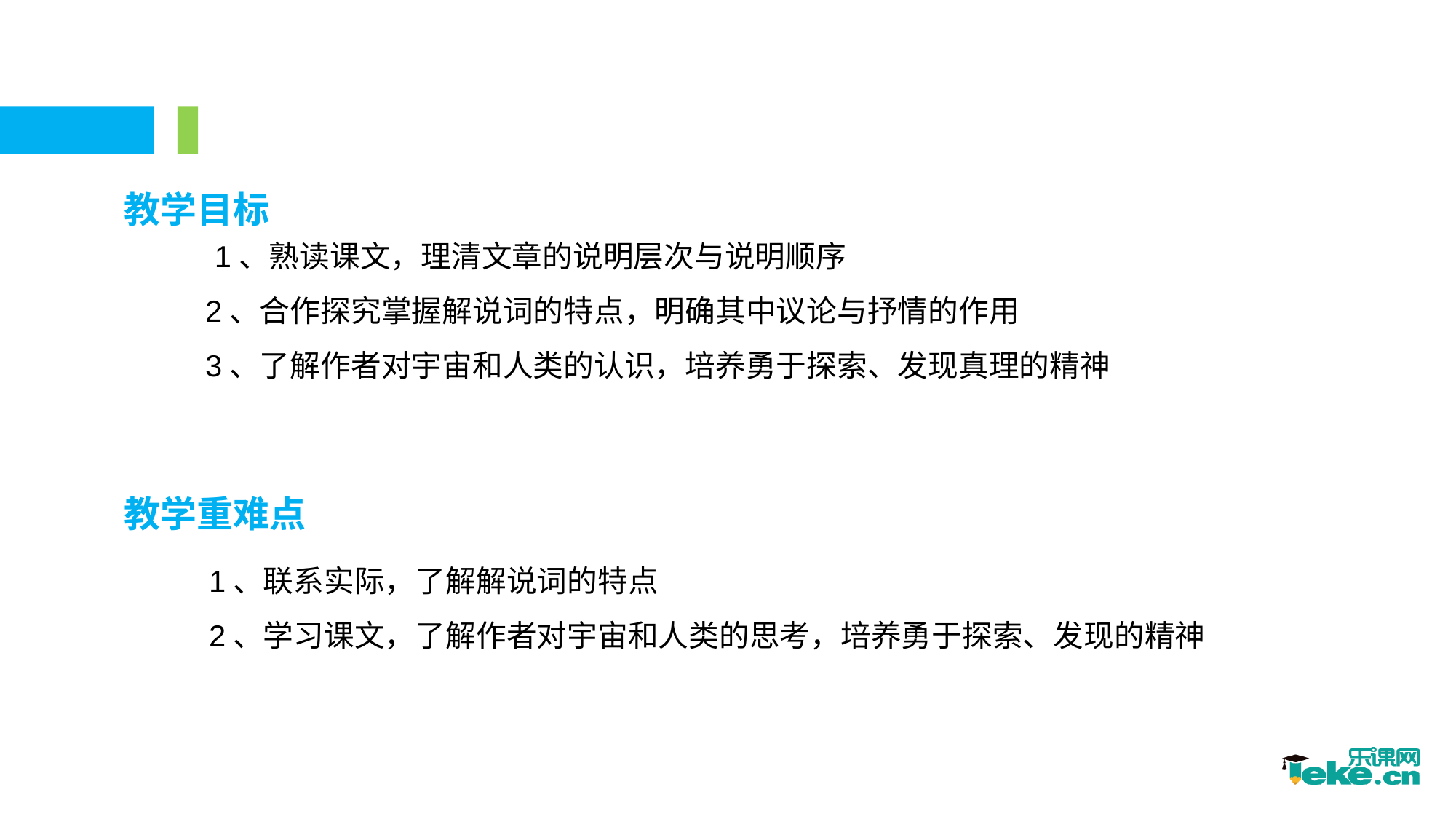

1、熟读课文，理清文章的说明层次与说明顺序
       2、合作探究掌握解说词的特点，明确其中议论与抒情的作用
       3、了解作者对宇宙和人类的认识，培养勇于探索、发现真理的精神

教学目标
教学重难点
1、联系实际，了解解说词的特点
2、学习课文，了解作者对宇宙和人类的思考，培养勇于探索、发现的精神